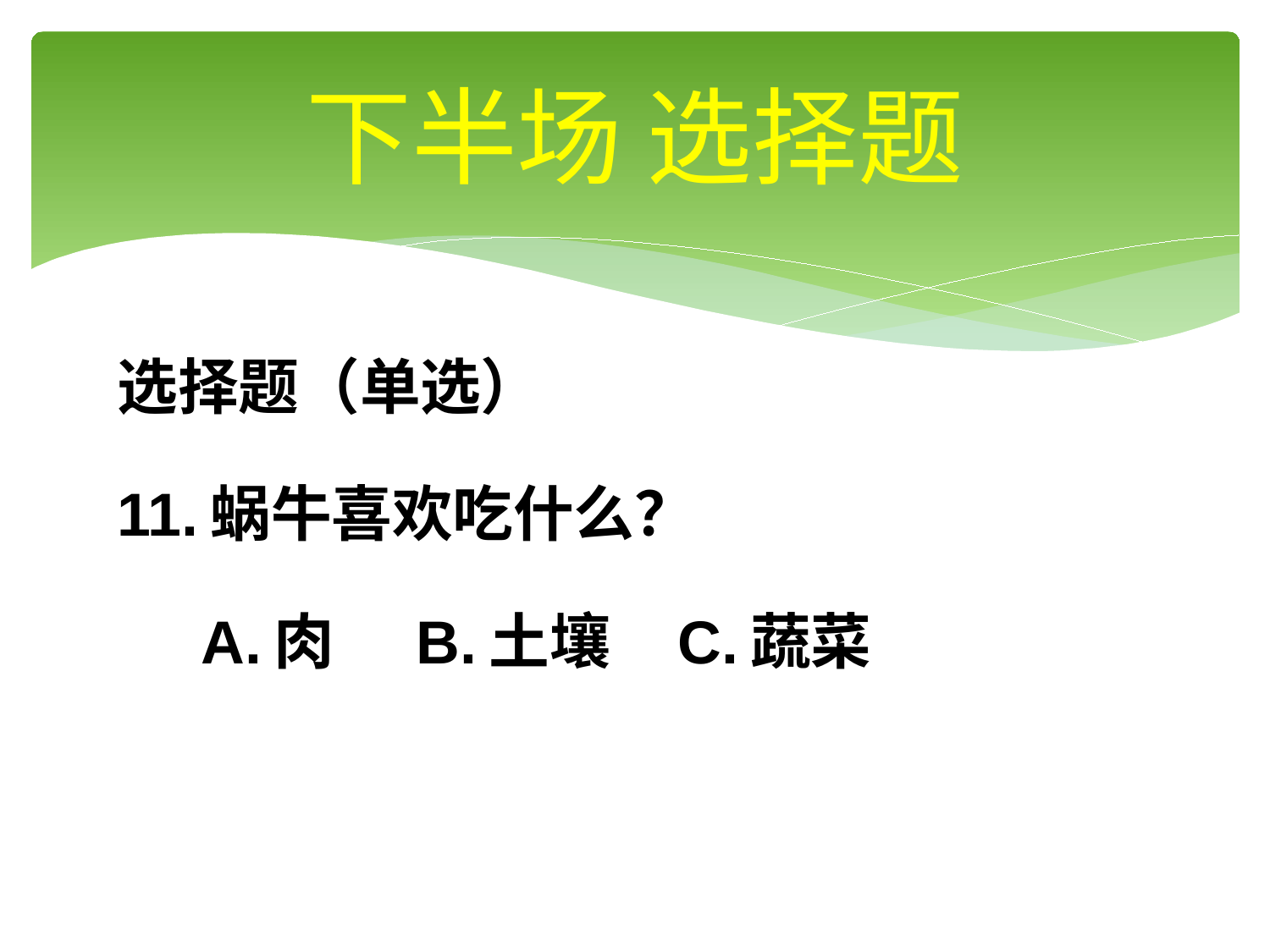

# 下半场 选择题
选择题（单选）
11.蜗牛喜欢吃什么？
     A.肉     B.土壤    C.蔬菜